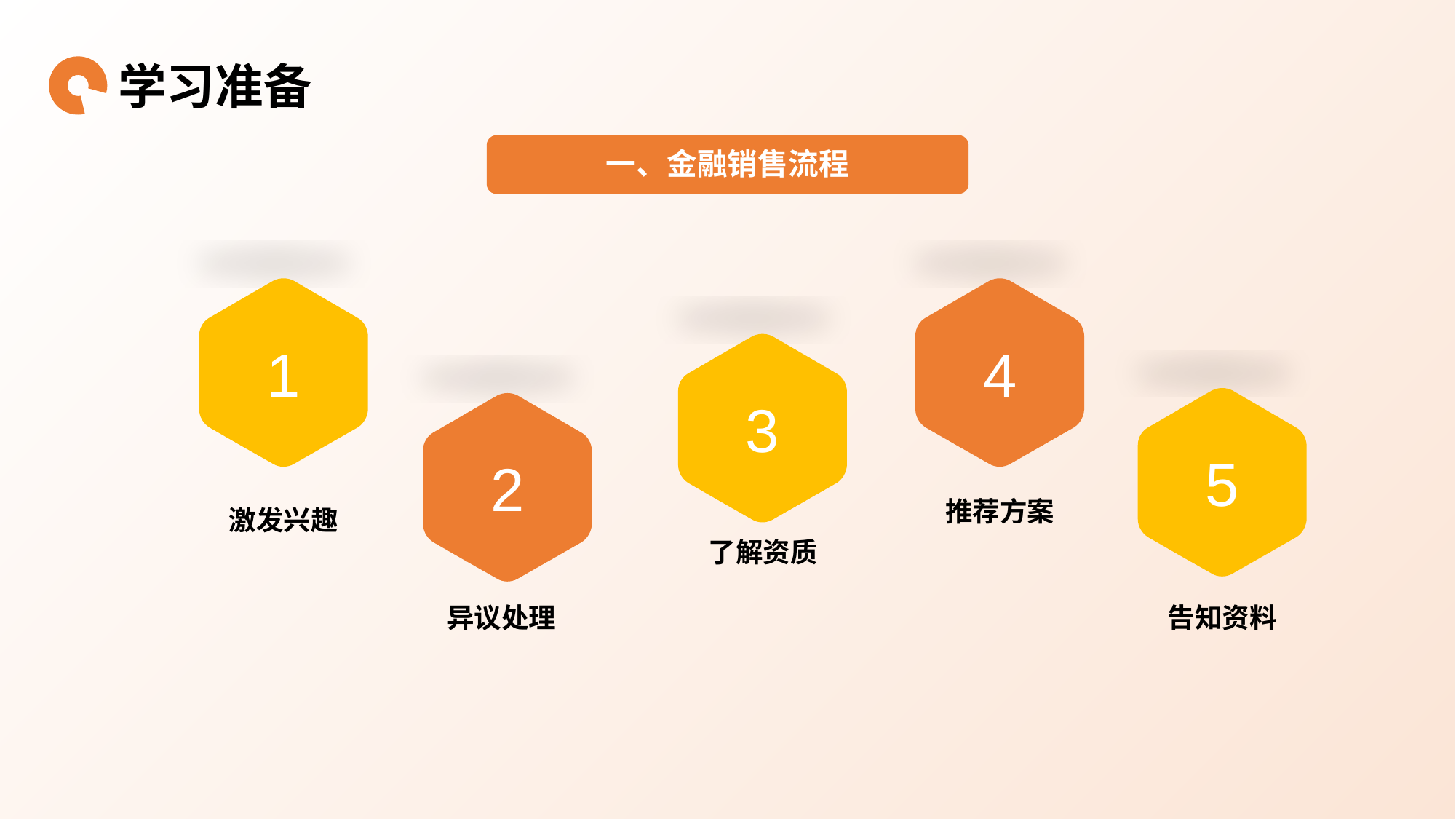

学习准备

一、金融销售流程
1
4
3
5
2
推荐方案
激发兴趣
了解资质
异议处理
告知资料